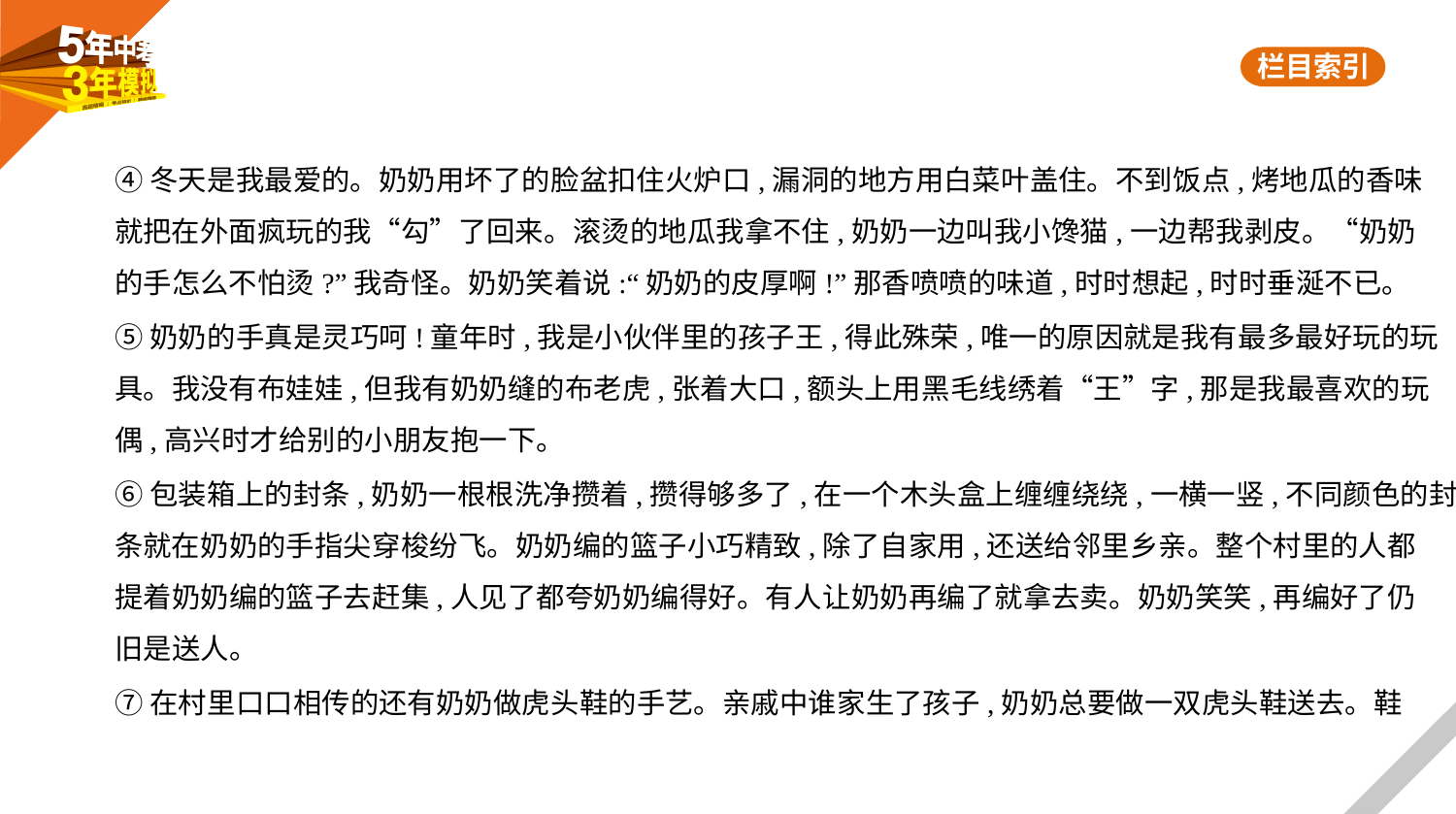

④冬天是我最爱的。奶奶用坏了的脸盆扣住火炉口,漏洞的地方用白菜叶盖住。不到饭点,烤地瓜的香味
就把在外面疯玩的我“勾”了回来。滚烫的地瓜我拿不住,奶奶一边叫我小馋猫,一边帮我剥皮。“奶奶
的手怎么不怕烫?”我奇怪。奶奶笑着说:“奶奶的皮厚啊!”那香喷喷的味道,时时想起,时时垂涎不已。
⑤奶奶的手真是灵巧呵!童年时,我是小伙伴里的孩子王,得此殊荣,唯一的原因就是我有最多最好玩的玩
具。我没有布娃娃,但我有奶奶缝的布老虎,张着大口,额头上用黑毛线绣着“王”字,那是我最喜欢的玩
偶,高兴时才给别的小朋友抱一下。
⑥包装箱上的封条,奶奶一根根洗净攒着,攒得够多了,在一个木头盒上缠缠绕绕,一横一竖,不同颜色的封
条就在奶奶的手指尖穿梭纷飞。奶奶编的篮子小巧精致,除了自家用,还送给邻里乡亲。整个村里的人都
提着奶奶编的篮子去赶集,人见了都夸奶奶编得好。有人让奶奶再编了就拿去卖。奶奶笑笑,再编好了仍
旧是送人。
⑦在村里口口相传的还有奶奶做虎头鞋的手艺。亲戚中谁家生了孩子,奶奶总要做一双虎头鞋送去。鞋